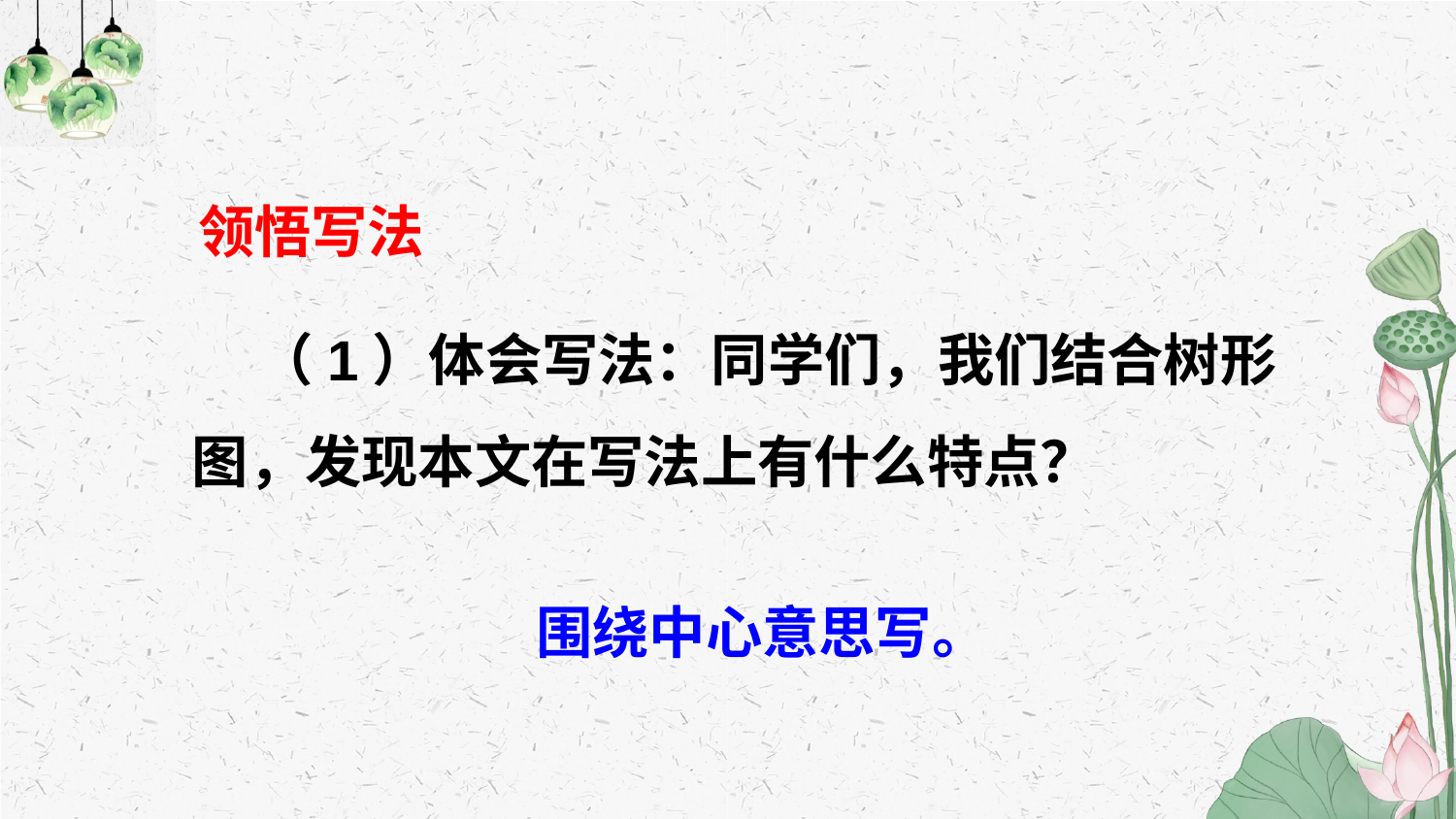

领悟写法
    （1）体会写法：同学们，我们结合树形图，发现本文在写法上有什么特点？
围绕中心意思写。